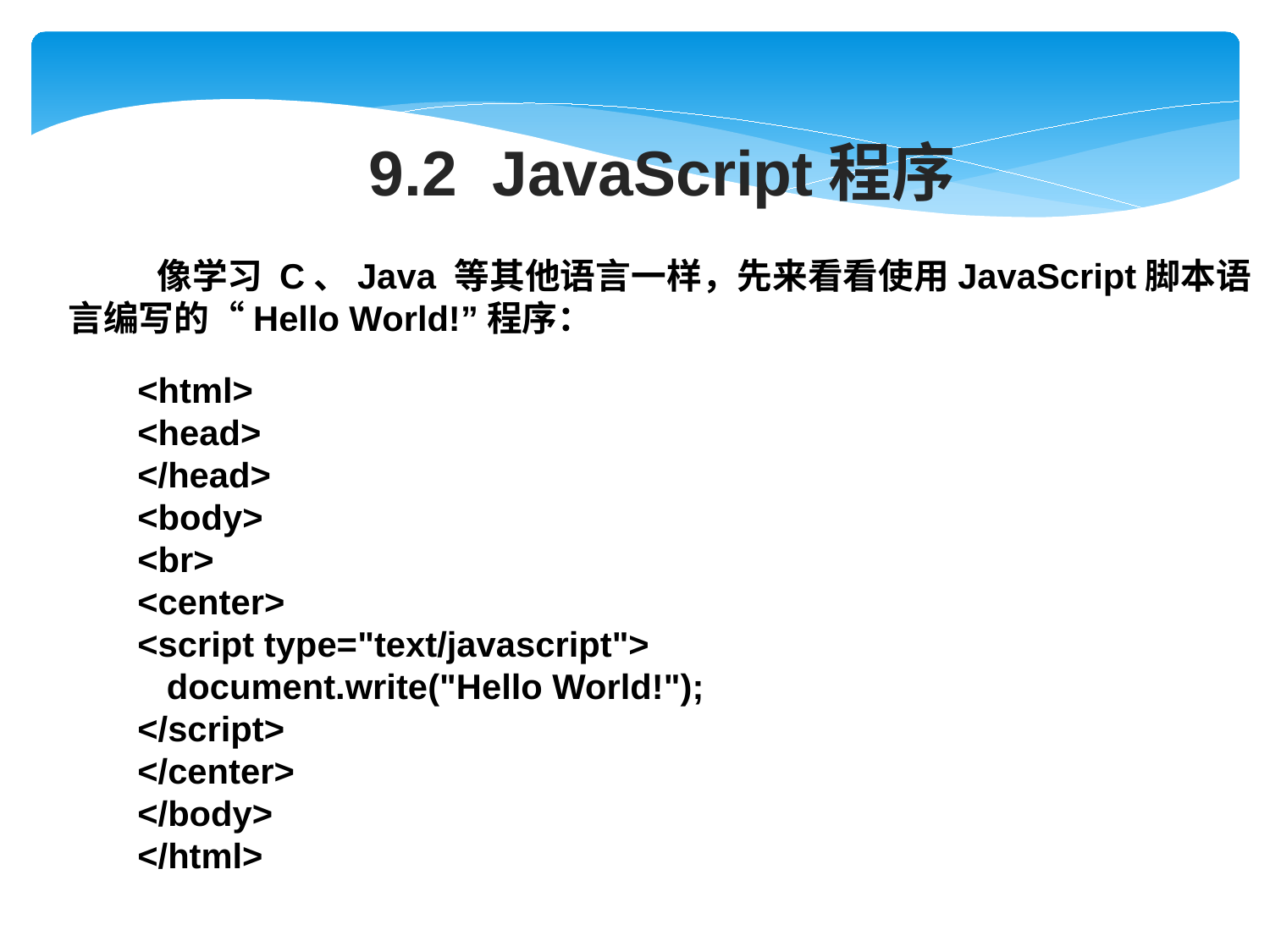

9.2  JavaScript程序
          像学习 C、Java 等其他语言一样，先来看看使用JavaScript脚本语言编写的“Hello World!”程序：
<html>
<head>
</head>
<body>
<br>
<center>
<script type="text/javascript">
   document.write("Hello World!");
</script>
</center>
</body>
</html>